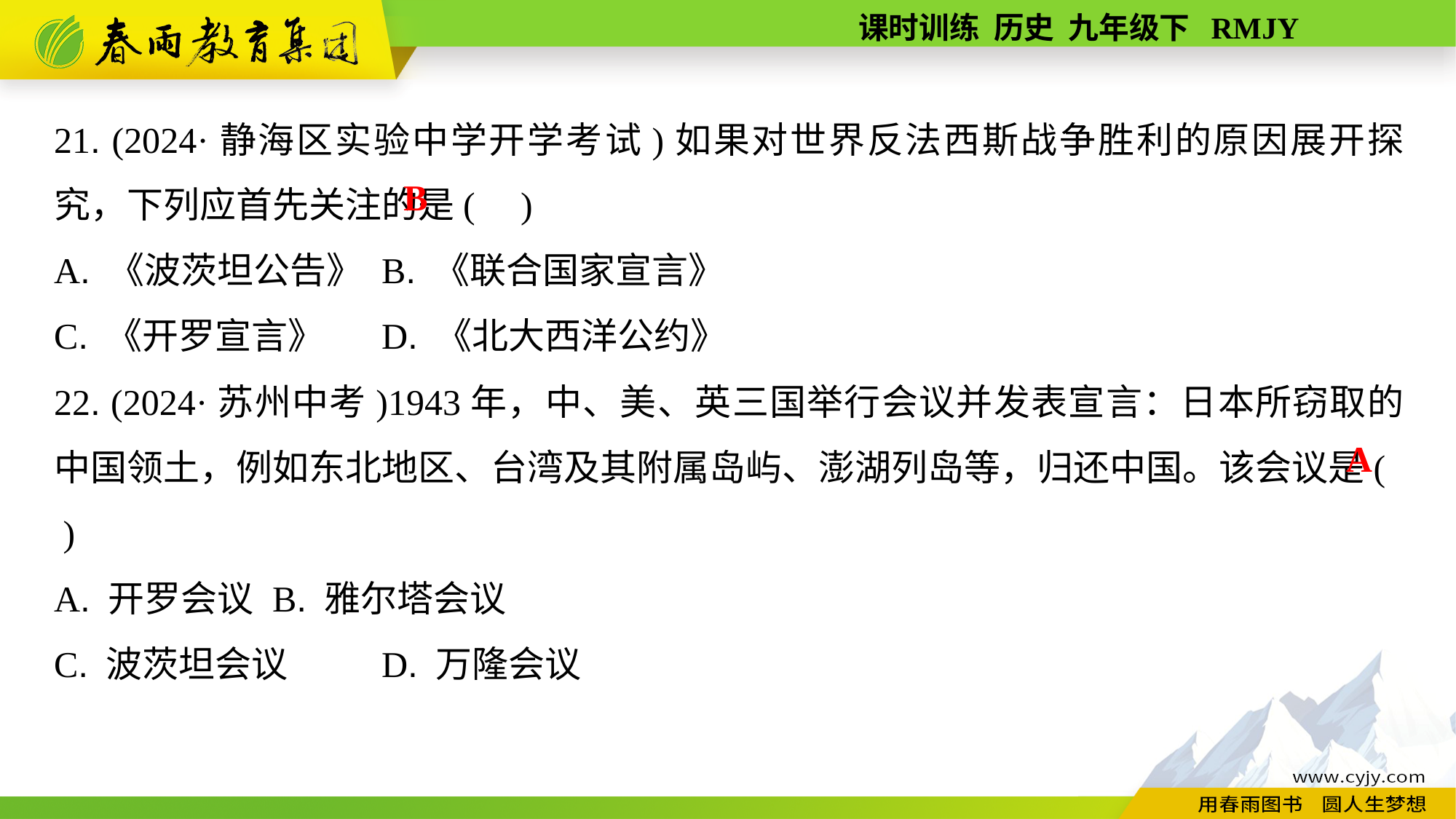

21. (2024·静海区实验中学开学考试)如果对世界反法西斯战争胜利的原因展开探究，下列应首先关注的是(     )
A. 《波茨坦公告》	B. 《联合国家宣言》
C. 《开罗宣言》	D. 《北大西洋公约》
22. (2024·苏州中考)1943年，中、美、英三国举行会议并发表宣言：日本所窃取的中国领土，例如东北地区、台湾及其附属岛屿、澎湖列岛等，归还中国。该会议是(    )
A. 开罗会议	B. 雅尔塔会议
C. 波茨坦会议	D. 万隆会议
B
A